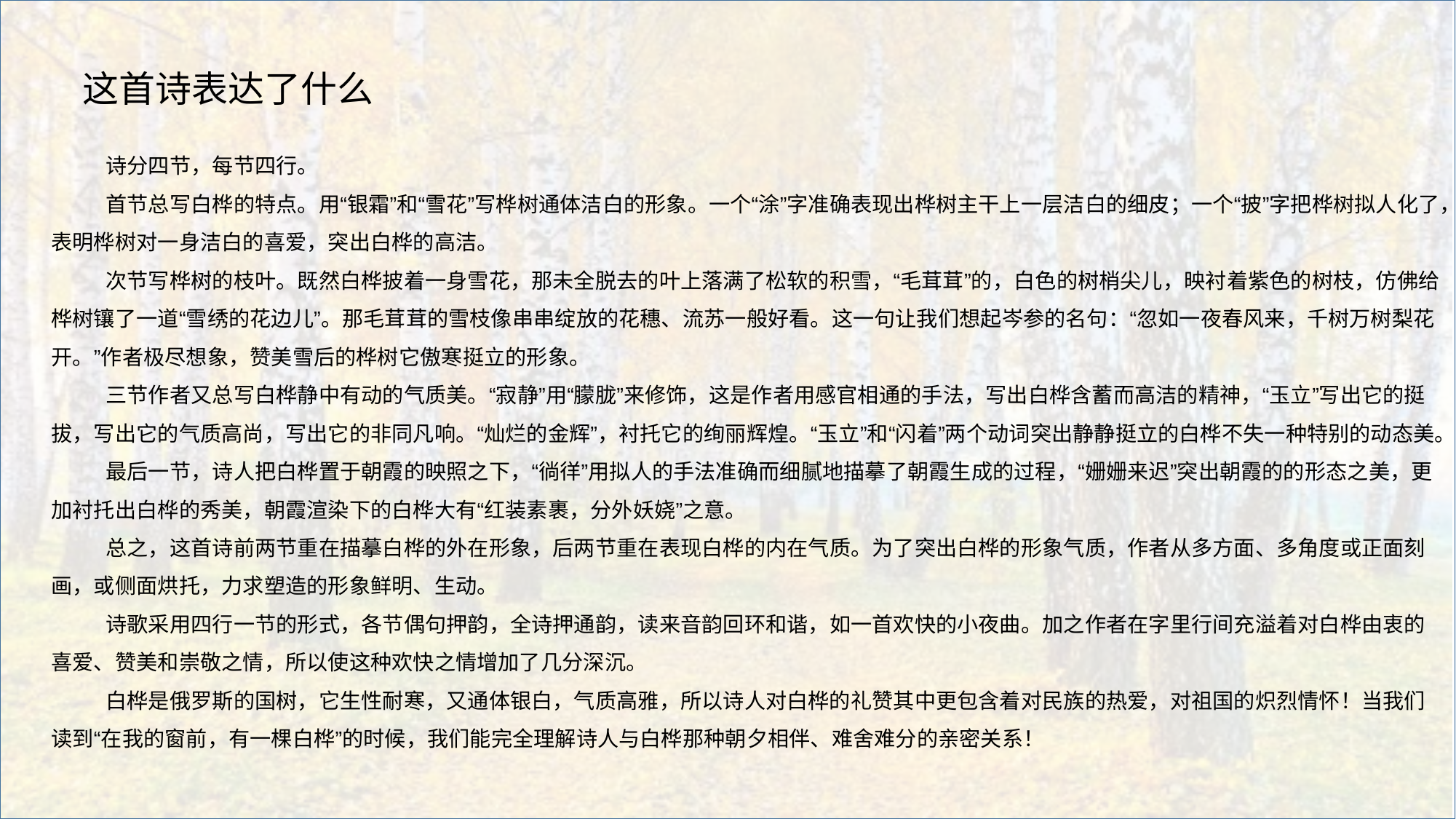

这首诗表达了什么
诗分四节，每节四行。
首节总写白桦的特点。用“银霜”和“雪花”写桦树通体洁白的形象。一个“涂”字准确表现出桦树主干上一层洁白的细皮；一个“披”字把桦树拟人化了，表明桦树对一身洁白的喜爱，突出白桦的高洁。
次节写桦树的枝叶。既然白桦披着一身雪花，那未全脱去的叶上落满了松软的积雪，“毛茸茸”的，白色的树梢尖儿，映衬着紫色的树枝，仿佛给桦树镶了一道“雪绣的花边儿”。那毛茸茸的雪枝像串串绽放的花穗、流苏一般好看。这一句让我们想起岑参的名句：“忽如一夜春风来，千树万树梨花开。”作者极尽想象，赞美雪后的桦树它傲寒挺立的形象。
三节作者又总写白桦静中有动的气质美。“寂静”用“朦胧”来修饰，这是作者用感官相通的手法，写出白桦含蓄而高洁的精神，“玉立”写出它的挺拔，写出它的气质高尚，写出它的非同凡响。“灿烂的金辉”，衬托它的绚丽辉煌。“玉立”和“闪着”两个动词突出静静挺立的白桦不失一种特别的动态美。
最后一节，诗人把白桦置于朝霞的映照之下，“徜徉”用拟人的手法准确而细腻地描摹了朝霞生成的过程，“姗姗来迟”突出朝霞的的形态之美，更加衬托出白桦的秀美，朝霞渲染下的白桦大有“红装素裹，分外妖娆”之意。
总之，这首诗前两节重在描摹白桦的外在形象，后两节重在表现白桦的内在气质。为了突出白桦的形象气质，作者从多方面、多角度或正面刻画，或侧面烘托，力求塑造的形象鲜明、生动。
诗歌采用四行一节的形式，各节偶句押韵，全诗押通韵，读来音韵回环和谐，如一首欢快的小夜曲。加之作者在字里行间充溢着对白桦由衷的喜爱、赞美和崇敬之情，所以使这种欢快之情增加了几分深沉。
白桦是俄罗斯的国树，它生性耐寒，又通体银白，气质高雅，所以诗人对白桦的礼赞其中更包含着对民族的热爱，对祖国的炽烈情怀！当我们读到“在我的窗前，有一棵白桦”的时候，我们能完全理解诗人与白桦那种朝夕相伴、难舍难分的亲密关系！